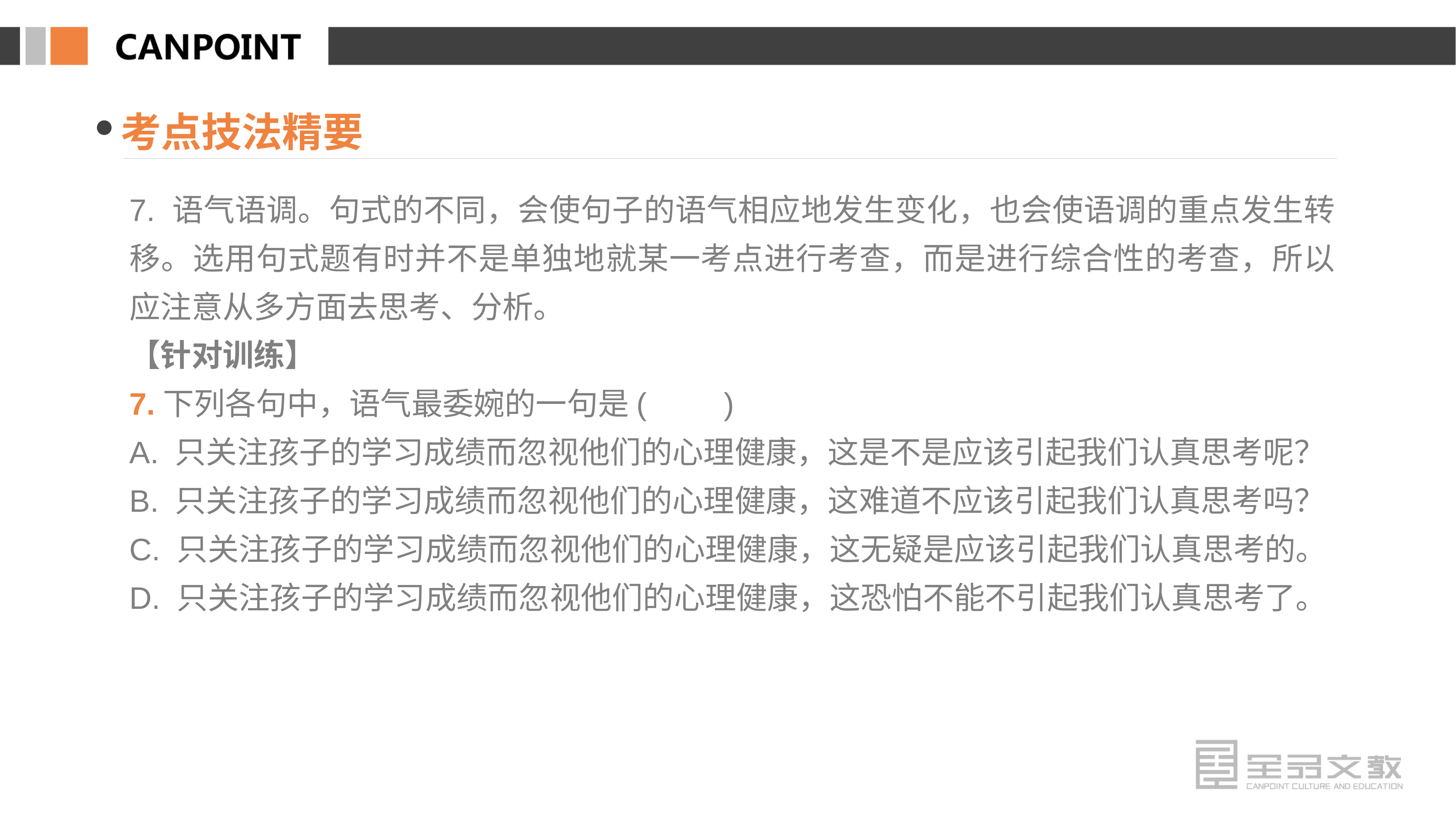

考点技法精要

7. 语气语调。句式的不同，会使句子的语气相应地发生变化，也会使语调的重点发生转移。选用句式题有时并不是单独地就某一考点进行考查，而是进行综合性的考查，所以应注意从多方面去思考、分析。
【针对训练】
7.下列各句中，语气最委婉的一句是(　　)
A. 只关注孩子的学习成绩而忽视他们的心理健康，这是不是应该引起我们认真思考呢？
B. 只关注孩子的学习成绩而忽视他们的心理健康，这难道不应该引起我们认真思考吗？
C. 只关注孩子的学习成绩而忽视他们的心理健康，这无疑是应该引起我们认真思考的。
D. 只关注孩子的学习成绩而忽视他们的心理健康，这恐怕不能不引起我们认真思考了。